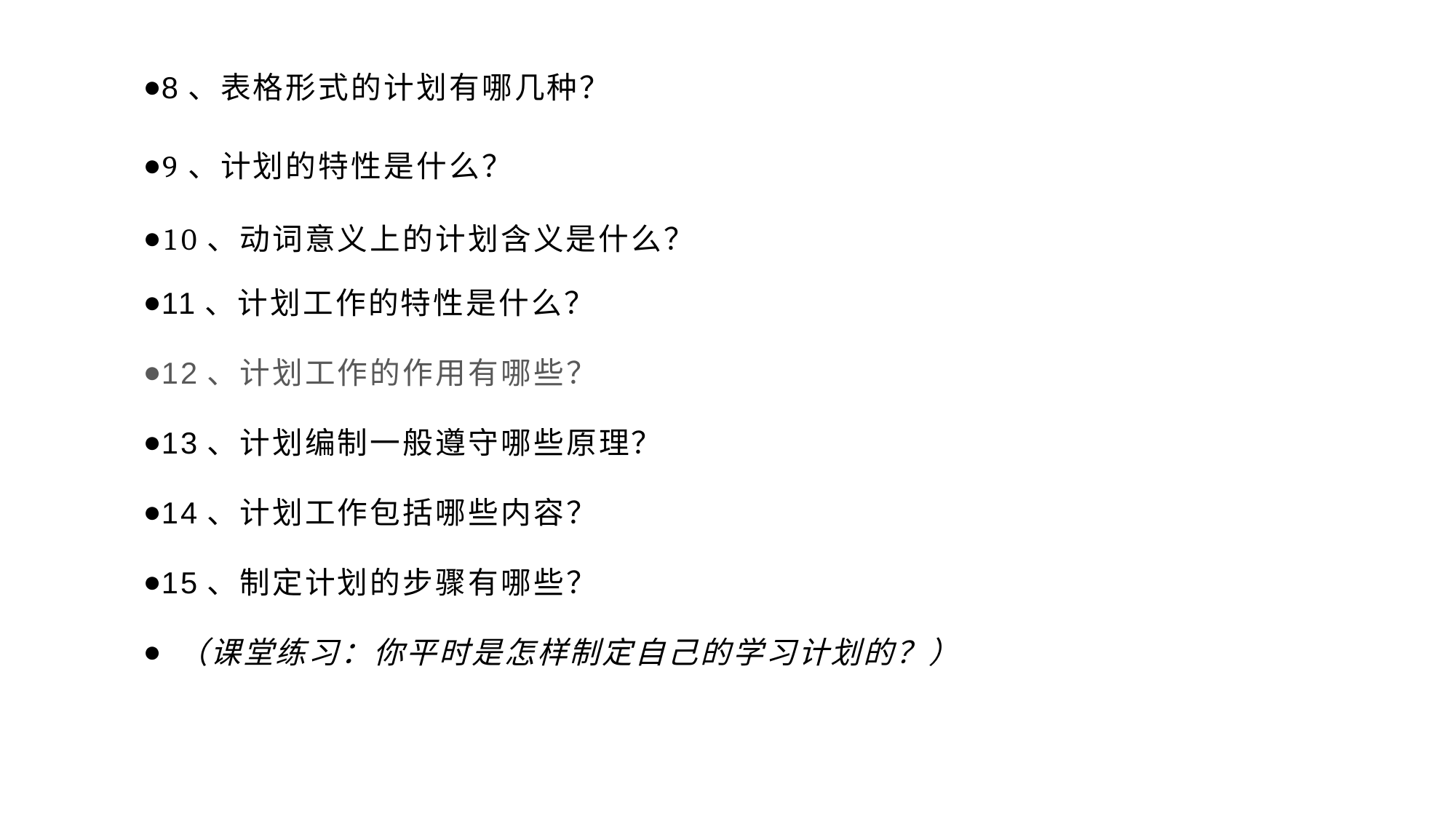

8、表格形式的计划有哪几种？
9、计划的特性是什么？
10、动词意义上的计划含义是什么？
11、计划工作的特性是什么？
12、计划工作的作用有哪些？
13、计划编制一般遵守哪些原理？
14、计划工作包括哪些内容？
15、制定计划的步骤有哪些？
 （课堂练习：你平时是怎样制定自己的学习计划的？）

33